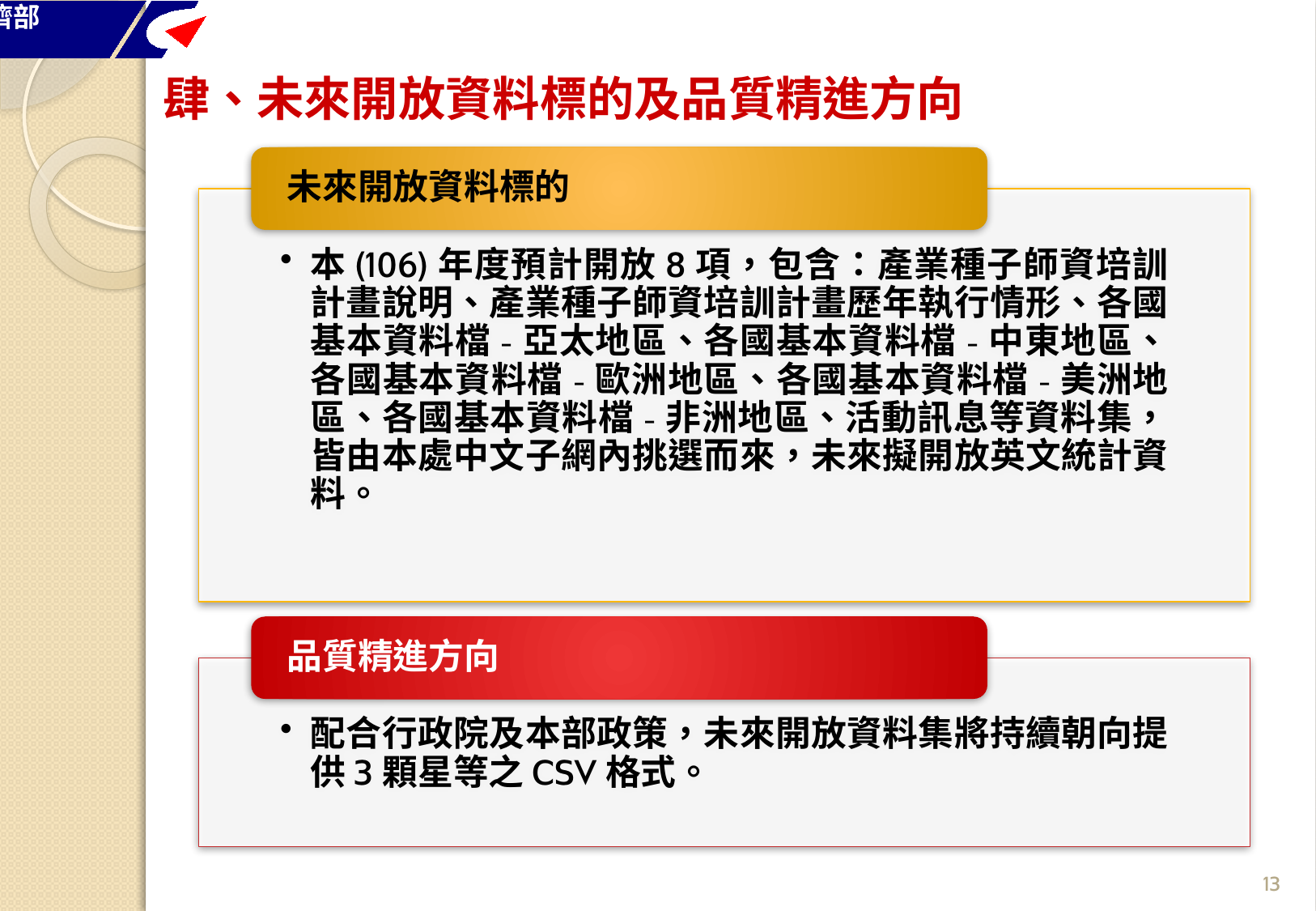

肆、未來開放資料標的及品質精進方向
本(106)年度預計開放8項，包含：產業種子師資培訓計畫說明、產業種子師資培訓計畫歷年執行情形、各國基本資料檔-亞太地區、各國基本資料檔-中東地區、各國基本資料檔-歐洲地區、各國基本資料檔-美洲地區、各國基本資料檔-非洲地區、活動訊息等資料集，皆由本處中文子網內挑選而來，未來擬開放英文統計資料。
未來開放資料標的
配合行政院及本部政策，未來開放資料集將持續朝向提供3顆星等之CSV格式。
品質精進方向

13